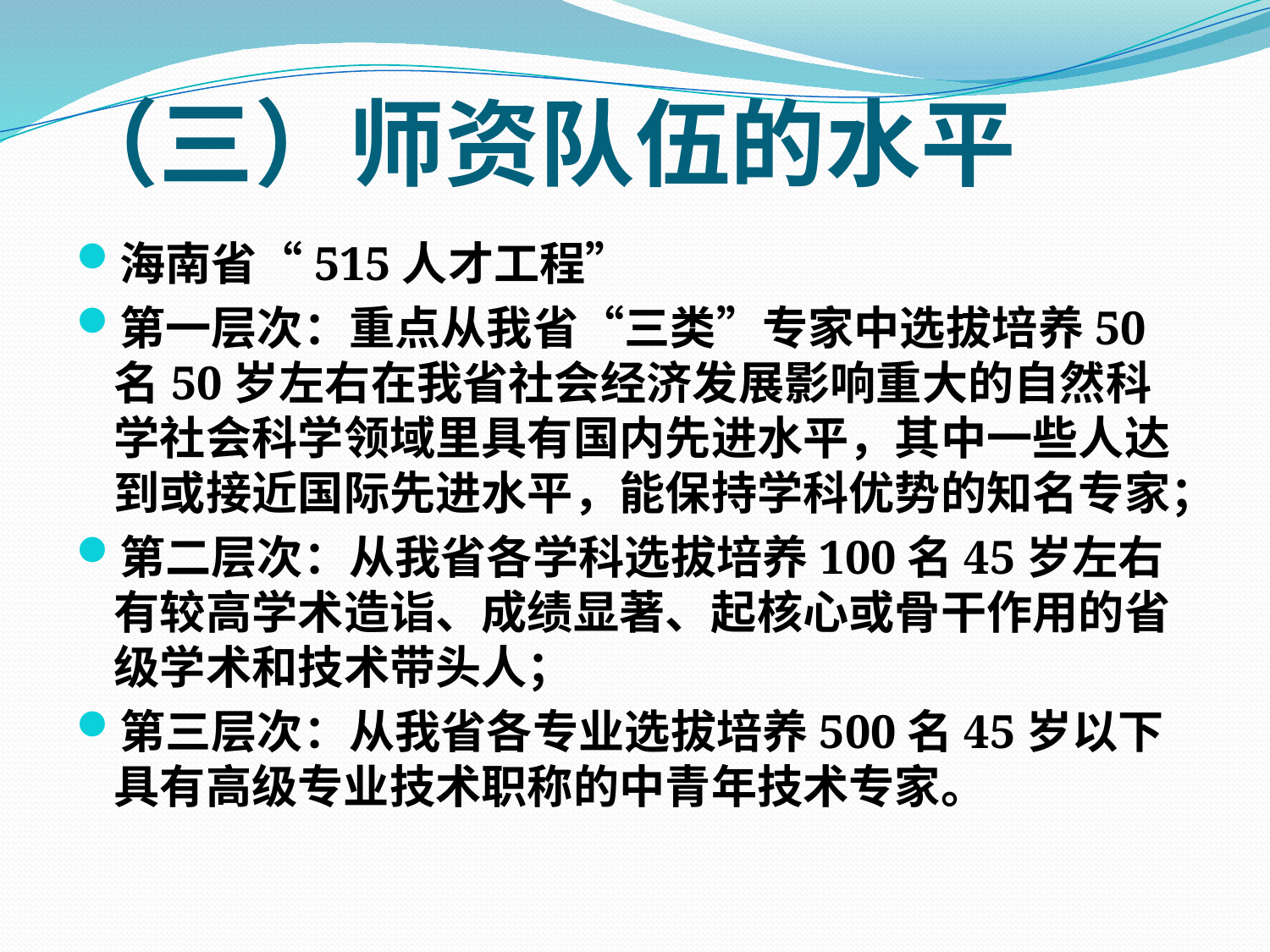

# （三）师资队伍的水平
海南省“515人才工程”
第一层次：重点从我省“三类”专家中选拔培养50名50岁左右在我省社会经济发展影响重大的自然科学社会科学领域里具有国内先进水平，其中一些人达到或接近国际先进水平，能保持学科优势的知名专家；
第二层次：从我省各学科选拔培养100名45岁左右有较高学术造诣、成绩显著、起核心或骨干作用的省级学术和技术带头人；
第三层次：从我省各专业选拔培养500名45岁以下具有高级专业技术职称的中青年技术专家。